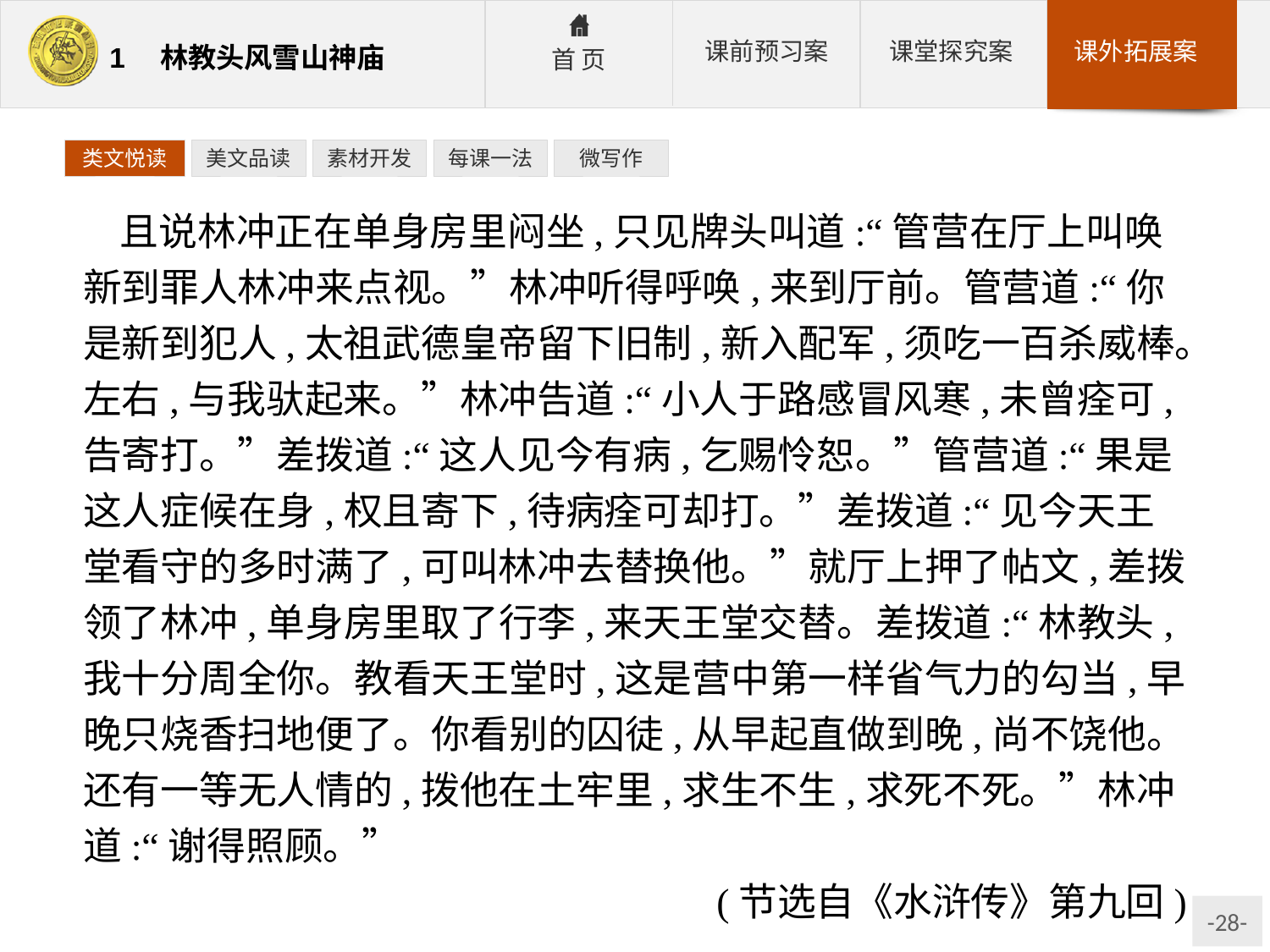

类文悦读
美文品读
素材开发
每课一法
微写作
且说林冲正在单身房里闷坐,只见牌头叫道:“管营在厅上叫唤新到罪人林冲来点视。”林冲听得呼唤,来到厅前。管营道:“你是新到犯人,太祖武德皇帝留下旧制,新入配军,须吃一百杀威棒。左右,与我驮起来。”林冲告道:“小人于路感冒风寒,未曾痊可,告寄打。”差拨道:“这人见今有病,乞赐怜恕。”管营道:“果是这人症候在身,权且寄下,待病痊可却打。”差拨道:“见今天王堂看守的多时满了,可叫林冲去替换他。”就厅上押了帖文,差拨领了林冲,单身房里取了行李,来天王堂交替。差拨道:“林教头,我十分周全你。教看天王堂时,这是营中第一样省气力的勾当,早晚只烧香扫地便了。你看别的囚徒,从早起直做到晚,尚不饶他。还有一等无人情的,拨他在土牢里,求生不生,求死不死。”林冲道:“谢得照顾。”
(节选自《水浒传》第九回)